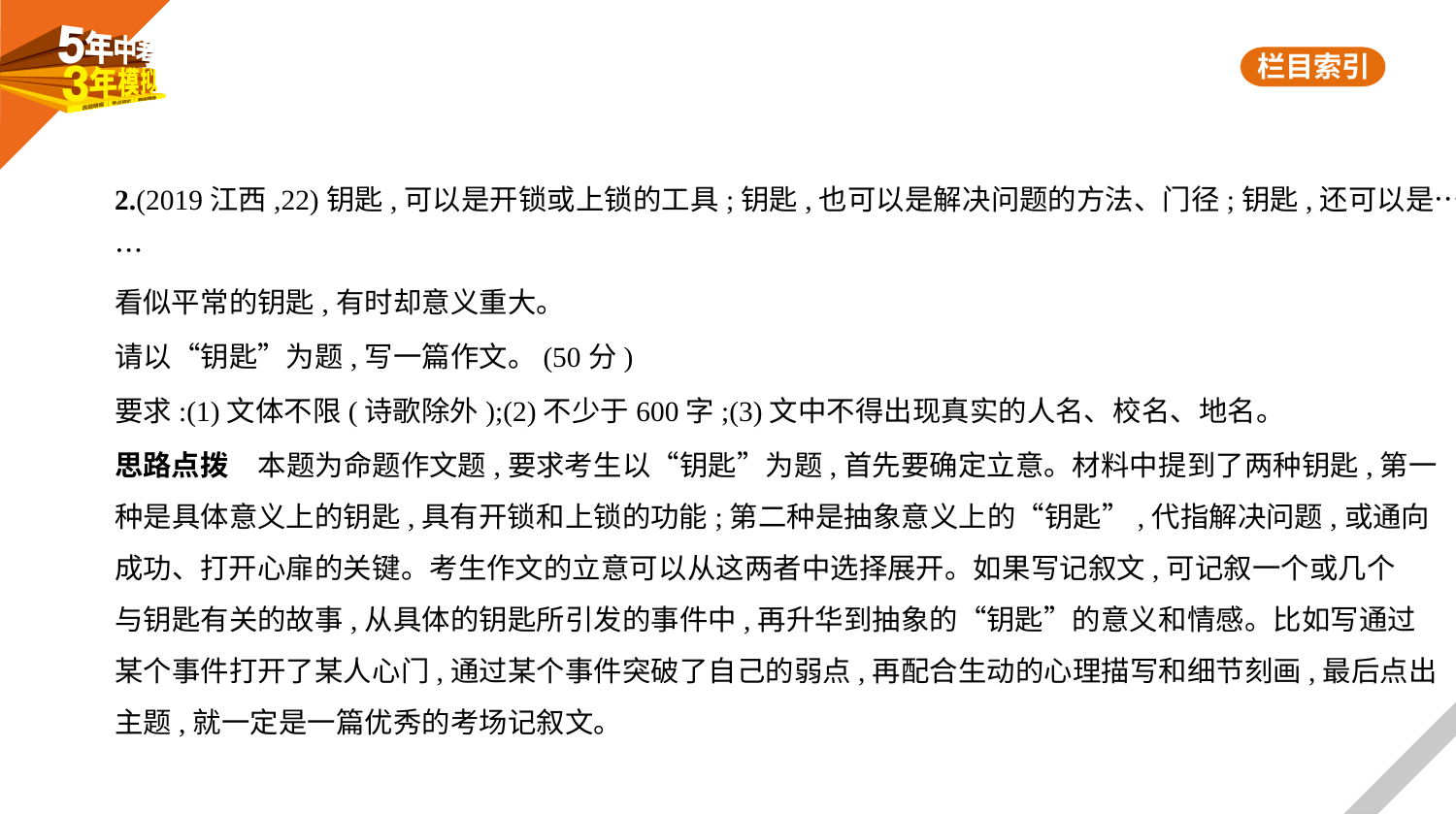

2.(2019江西,22)钥匙,可以是开锁或上锁的工具;钥匙,也可以是解决问题的方法、门径;钥匙,还可以是……
看似平常的钥匙,有时却意义重大。
请以“钥匙”为题,写一篇作文。(50分)
要求:(1)文体不限(诗歌除外);(2)不少于600字;(3)文中不得出现真实的人名、校名、地名。
思路点拨　本题为命题作文题,要求考生以“钥匙”为题,首先要确定立意。材料中提到了两种钥匙,第一
种是具体意义上的钥匙,具有开锁和上锁的功能;第二种是抽象意义上的“钥匙”,代指解决问题,或通向
成功、打开心扉的关键。考生作文的立意可以从这两者中选择展开。如果写记叙文,可记叙一个或几个
与钥匙有关的故事,从具体的钥匙所引发的事件中,再升华到抽象的“钥匙”的意义和情感。比如写通过
某个事件打开了某人心门,通过某个事件突破了自己的弱点,再配合生动的心理描写和细节刻画,最后点出
主题,就一定是一篇优秀的考场记叙文。